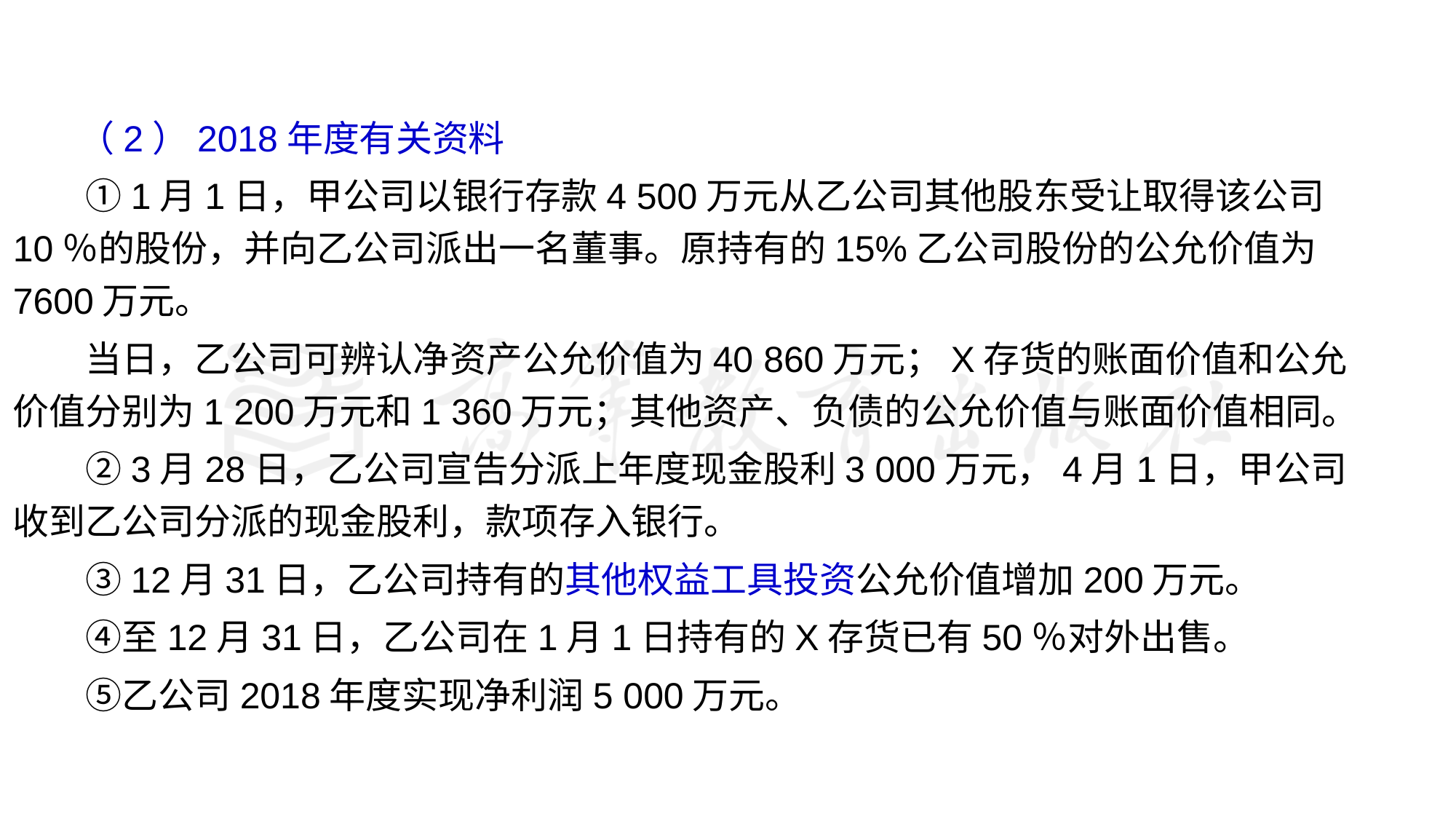

#
　　（2）2018年度有关资料
　　①1月1日，甲公司以银行存款4 500万元从乙公司其他股东受让取得该公司10％的股份，并向乙公司派出一名董事。原持有的15%乙公司股份的公允价值为7600万元。
　　当日，乙公司可辨认净资产公允价值为40 860万元；X存货的账面价值和公允价值分别为1 200万元和1 360万元；其他资产、负债的公允价值与账面价值相同。
　　②3月28日，乙公司宣告分派上年度现金股利3 000万元，4月1日，甲公司收到乙公司分派的现金股利，款项存入银行。
　　③12月31日，乙公司持有的其他权益工具投资公允价值增加200万元。
　　④至12月31日，乙公司在1月1日持有的X存货已有50％对外出售。
　　⑤乙公司2018年度实现净利润5 000万元。